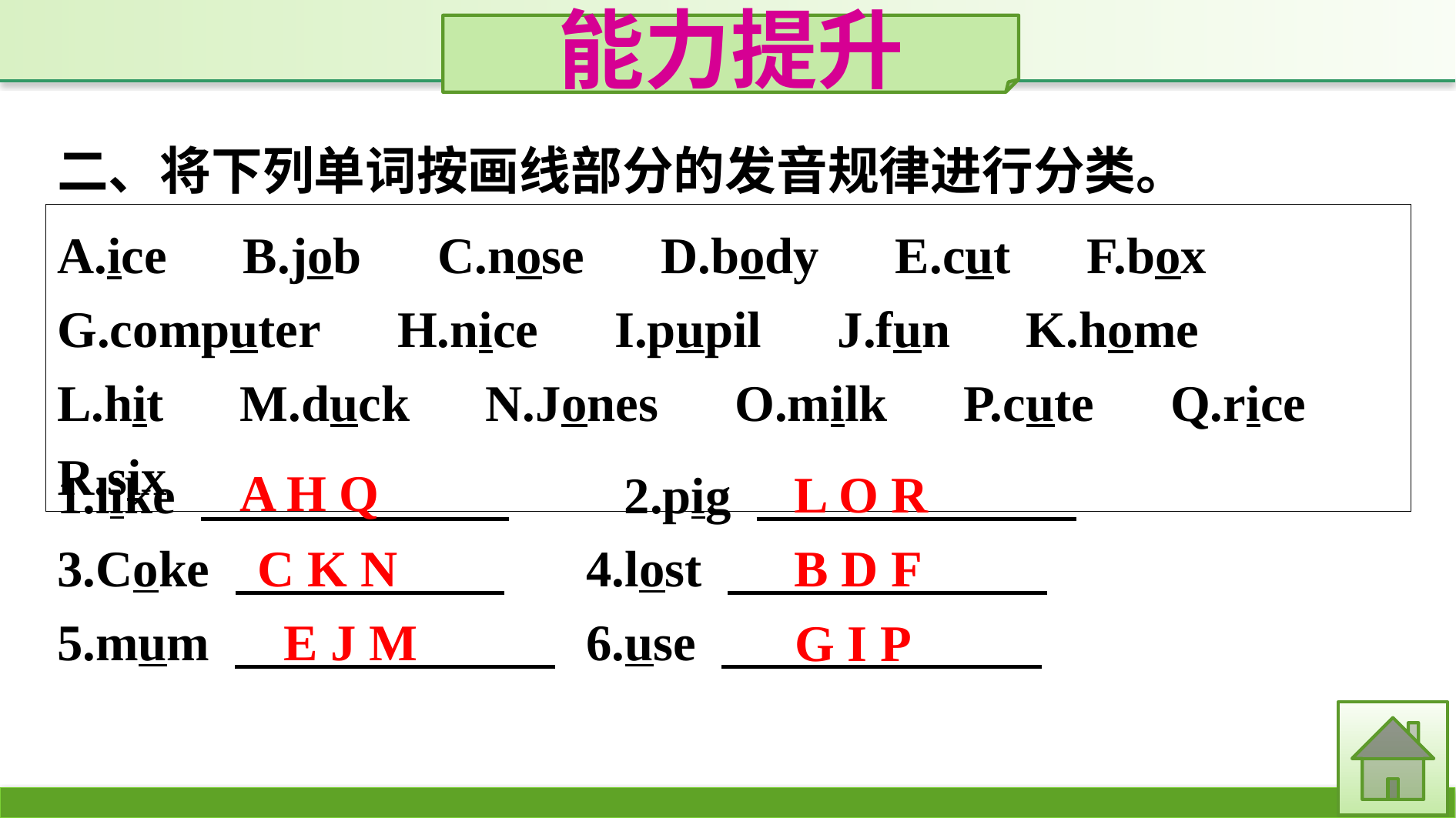

能力提升
二、将下列单词按画线部分的发音规律进行分类。
A.ice　B.job　C.nose　D.body　E.cut　F.box　G.computer　H.nice　I.pupil　J.fun　K.home　L.hit　M.duck　N.Jones　O.milk　P.cute　Q.rice　R.six
A H Q
L O R
1.like 　　　　　　　　2.pig
3.Coke 　　　　　 	4.lost
5.mum 　　　　　　 	6.use
C K N
B D F
E J M
G I P